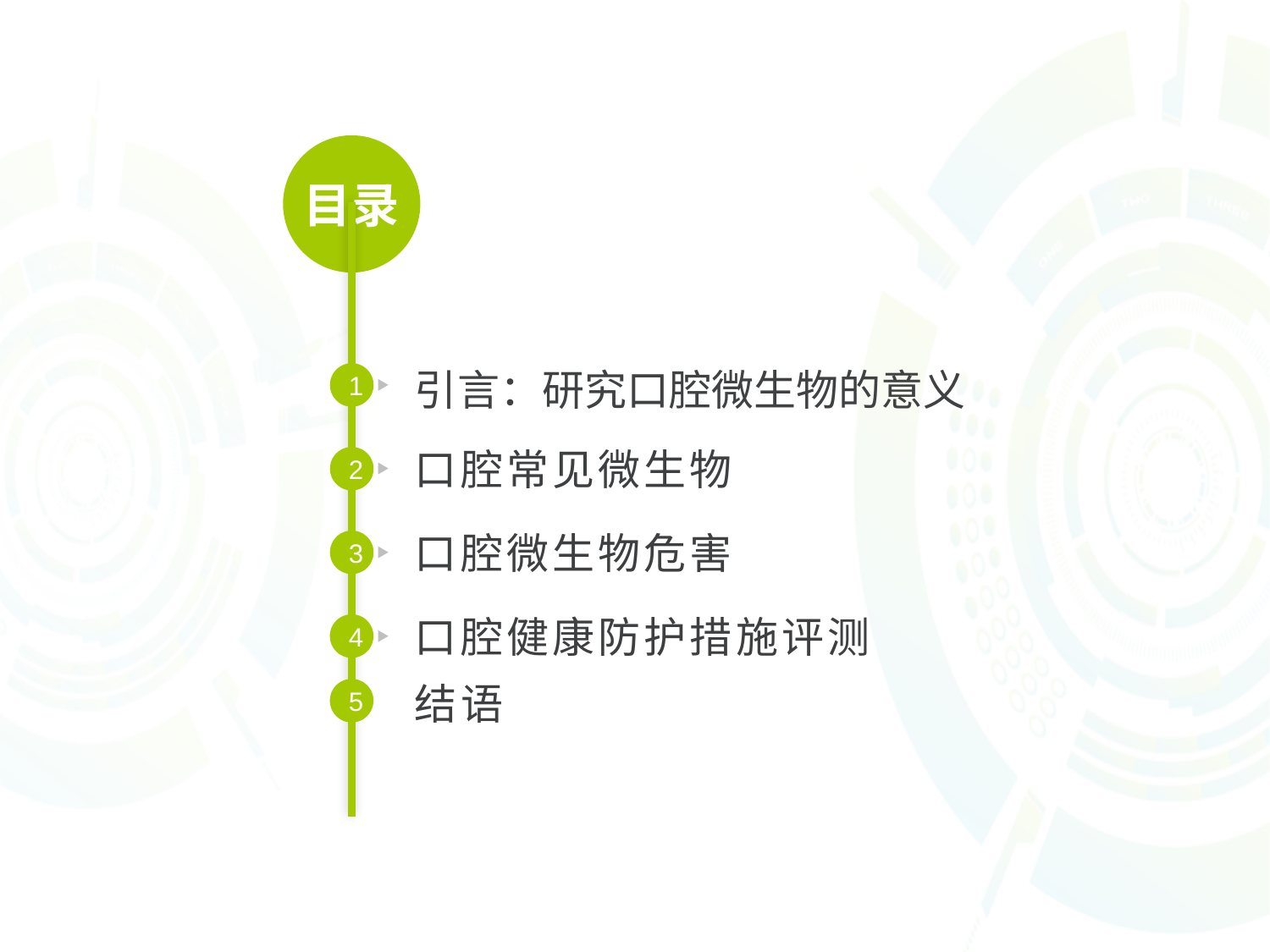

目录

引言：研究口腔微生物的意义
1

口腔常见微生物
2

口腔微生物危害
3

口腔健康防护措施评测
4

结语
5